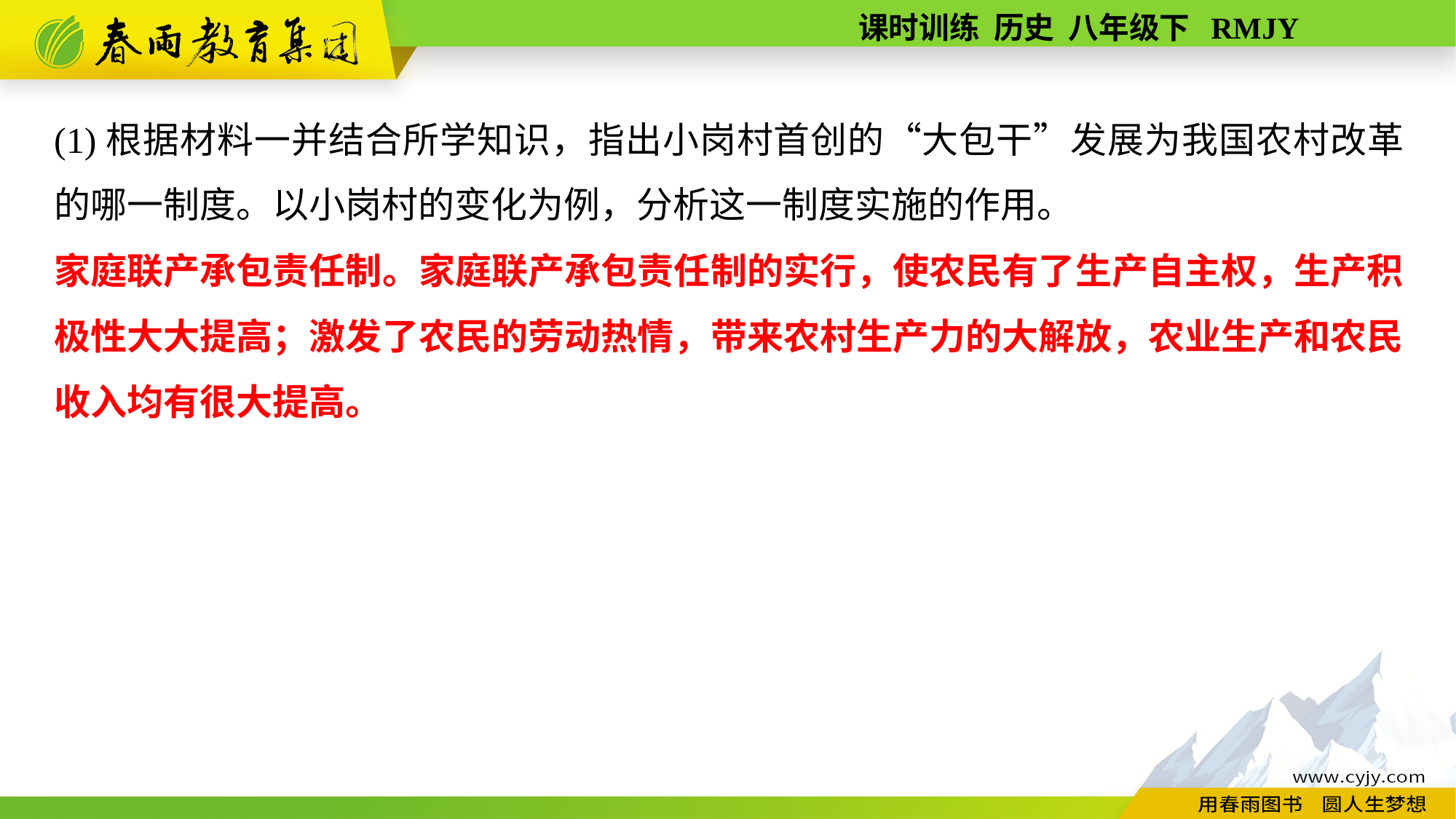

(1)根据材料一并结合所学知识，指出小岗村首创的“大包干”发展为我国农村改革的哪一制度。以小岗村的变化为例，分析这一制度实施的作用。
家庭联产承包责任制。家庭联产承包责任制的实行，使农民有了生产自主权，生产积极性大大提高；激发了农民的劳动热情，带来农村生产力的大解放，农业生产和农民收入均有很大提高。